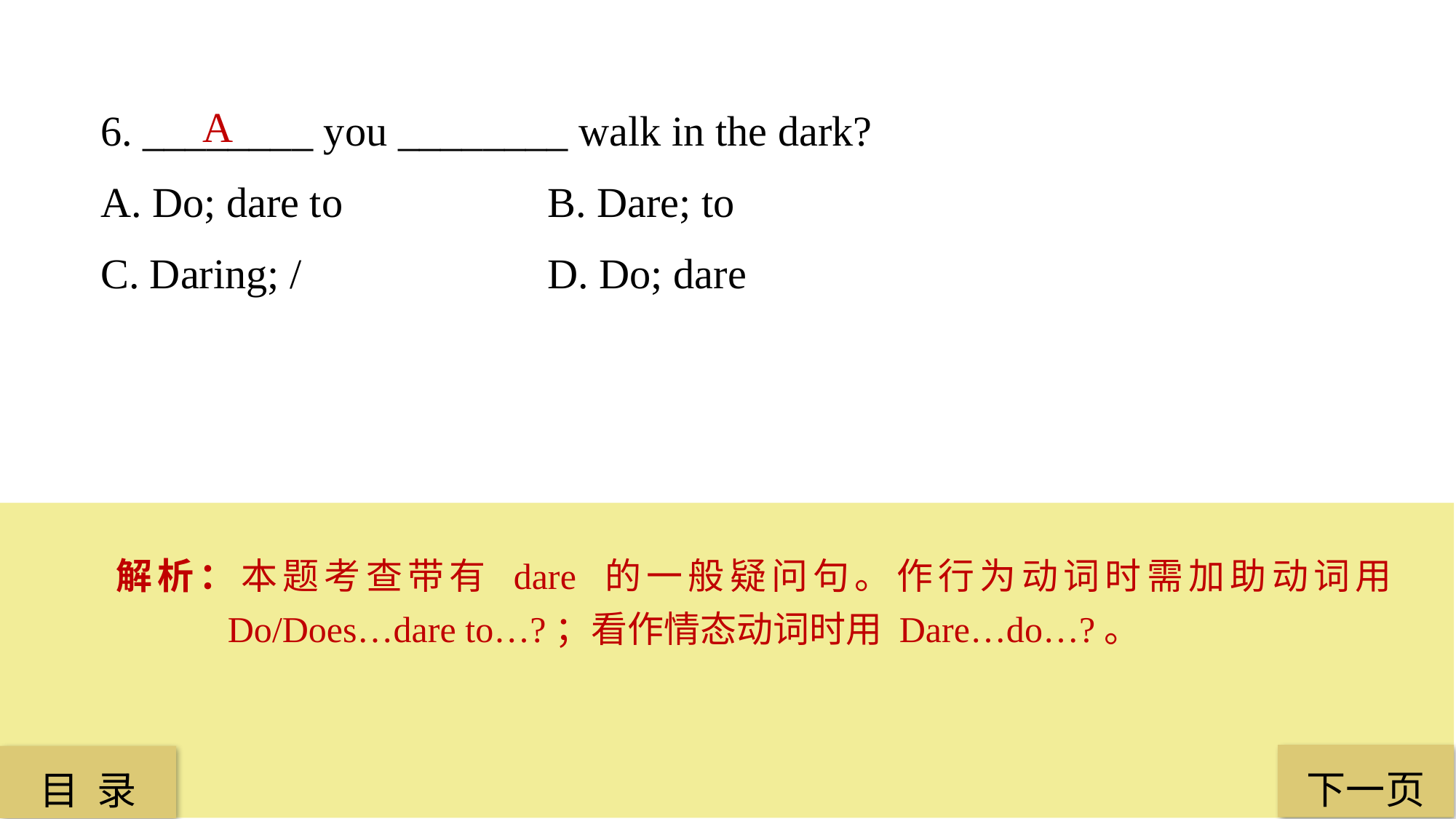

6. ________ you ________ walk in the dark?
A. Do; dare to 		 B. Dare; to
C. Daring; /			 D. Do; dare
A
解析：本题考查带有 dare 的一般疑问句。作行为动词时需加助动词用 Do/Does…dare to…?；看作情态动词时用 Dare…do…?。